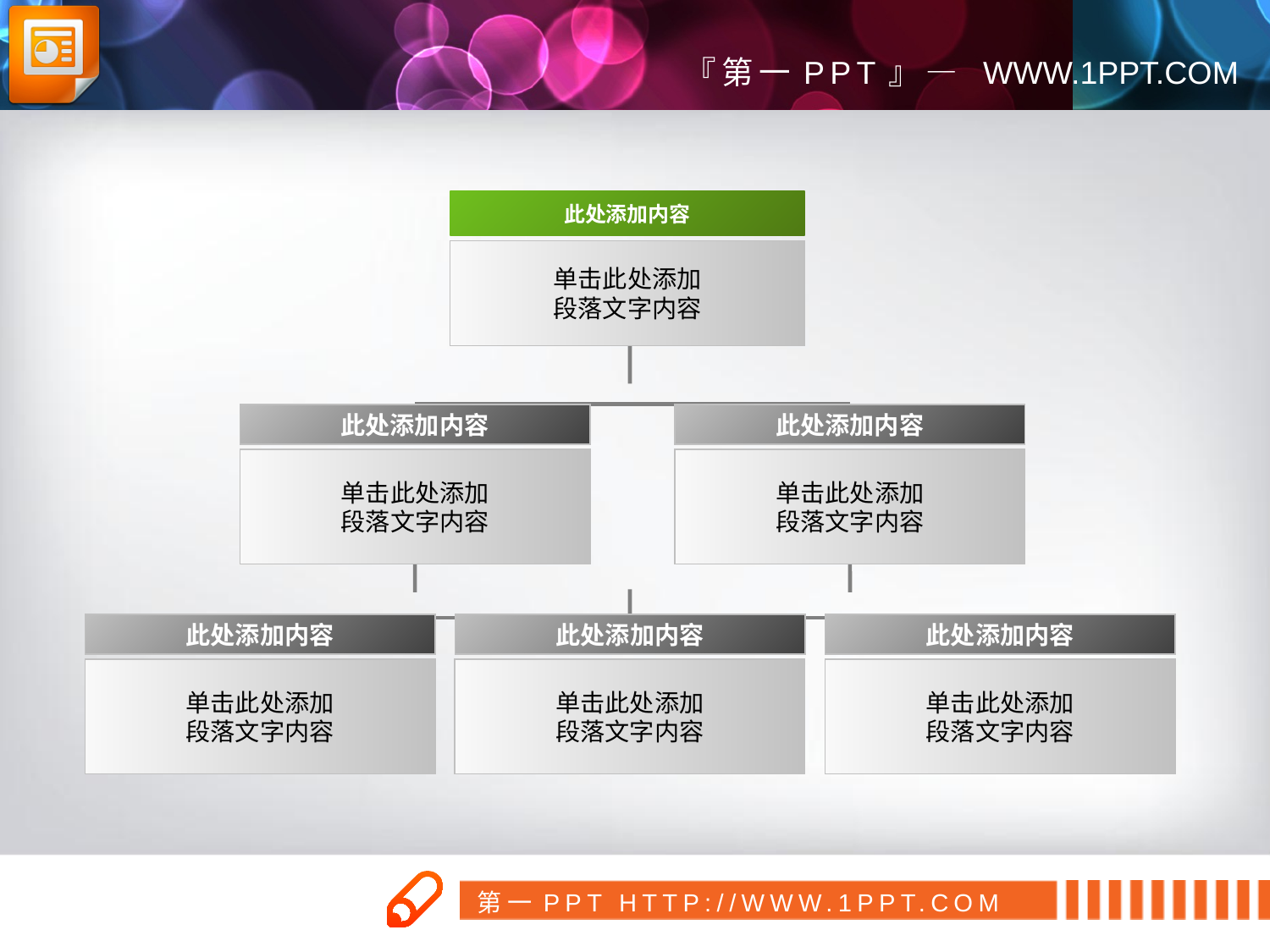

此处添加内容
单击此处添加
段落文字内容

此处添加内容
此处添加内容
单击此处添加
段落文字内容
单击此处添加
段落文字内容

此处添加内容
此处添加内容
此处添加内容
单击此处添加
段落文字内容
单击此处添加
段落文字内容
单击此处添加
段落文字内容